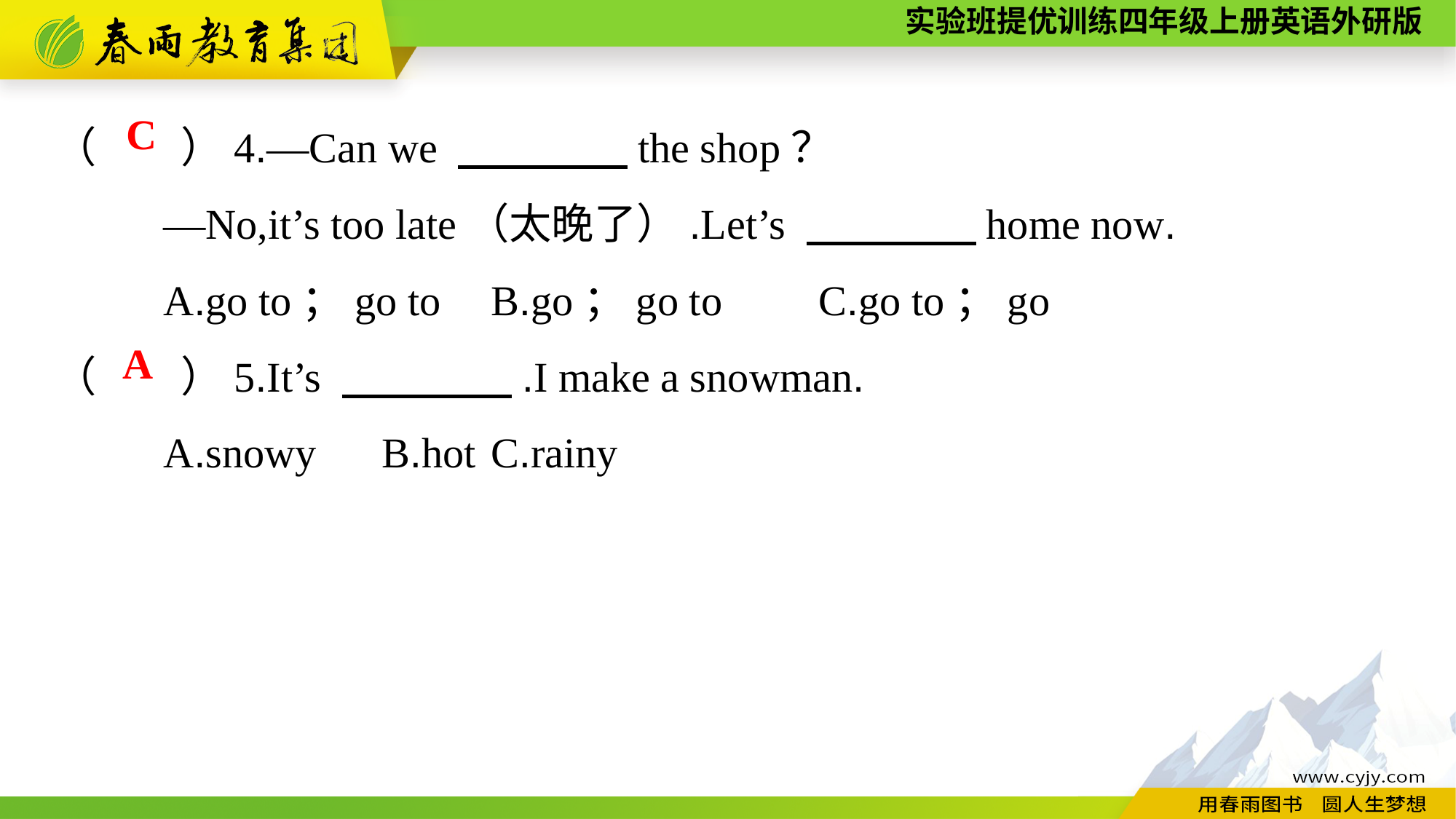

（　　）4.—Can we 　　　　the shop？
	—No,it’s too late（太晚了）.Let’s 　　　　home now.
	A.go to；go to	B.go；go to        	C.go to；go
（　　）5.It’s 　　　　.I make a snowman.
	A.snowy	B.hot	C.rainy
C
A